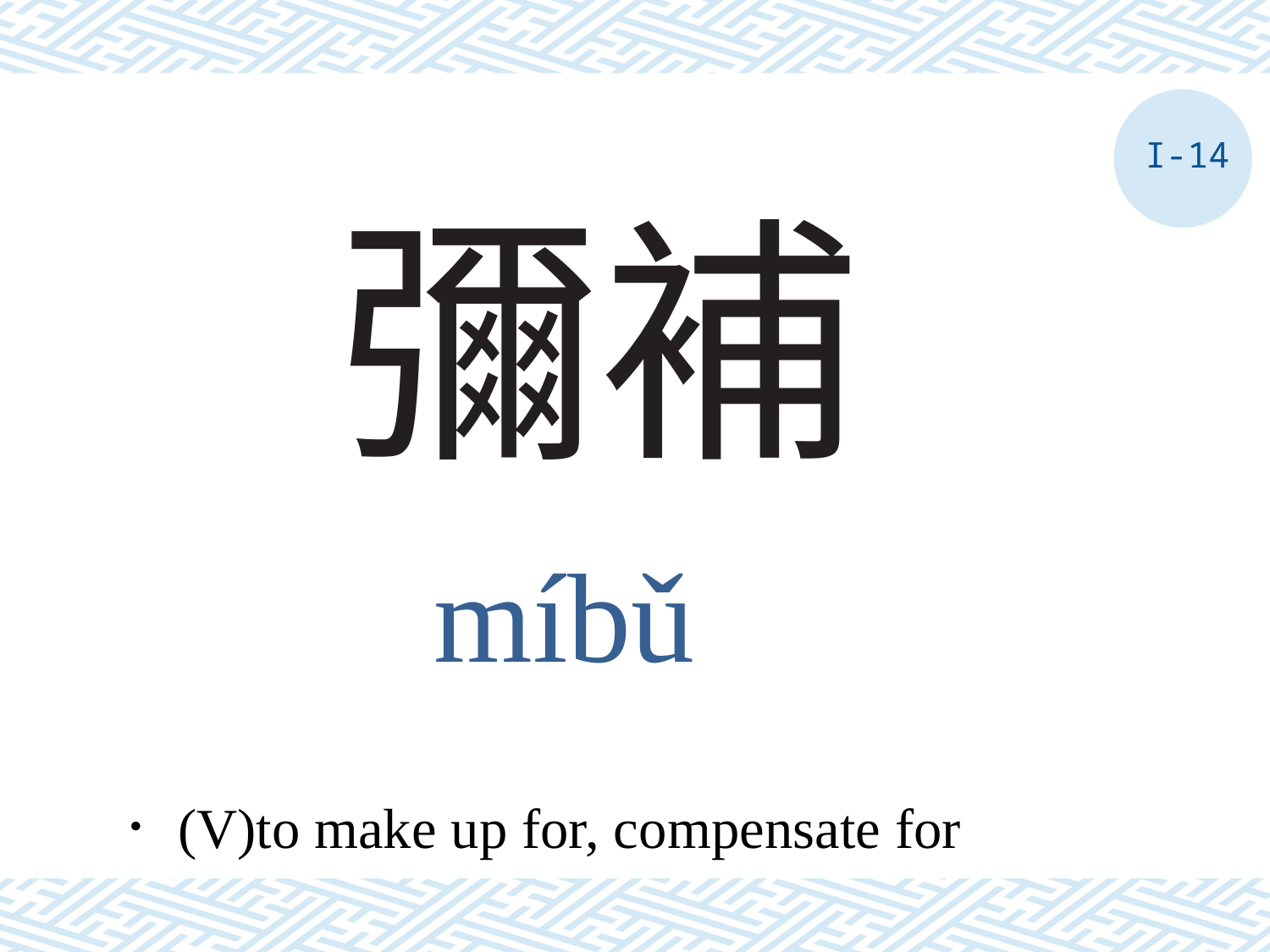

I-14

# 彌補
míbǔ
．(V)to make up for, compensate for